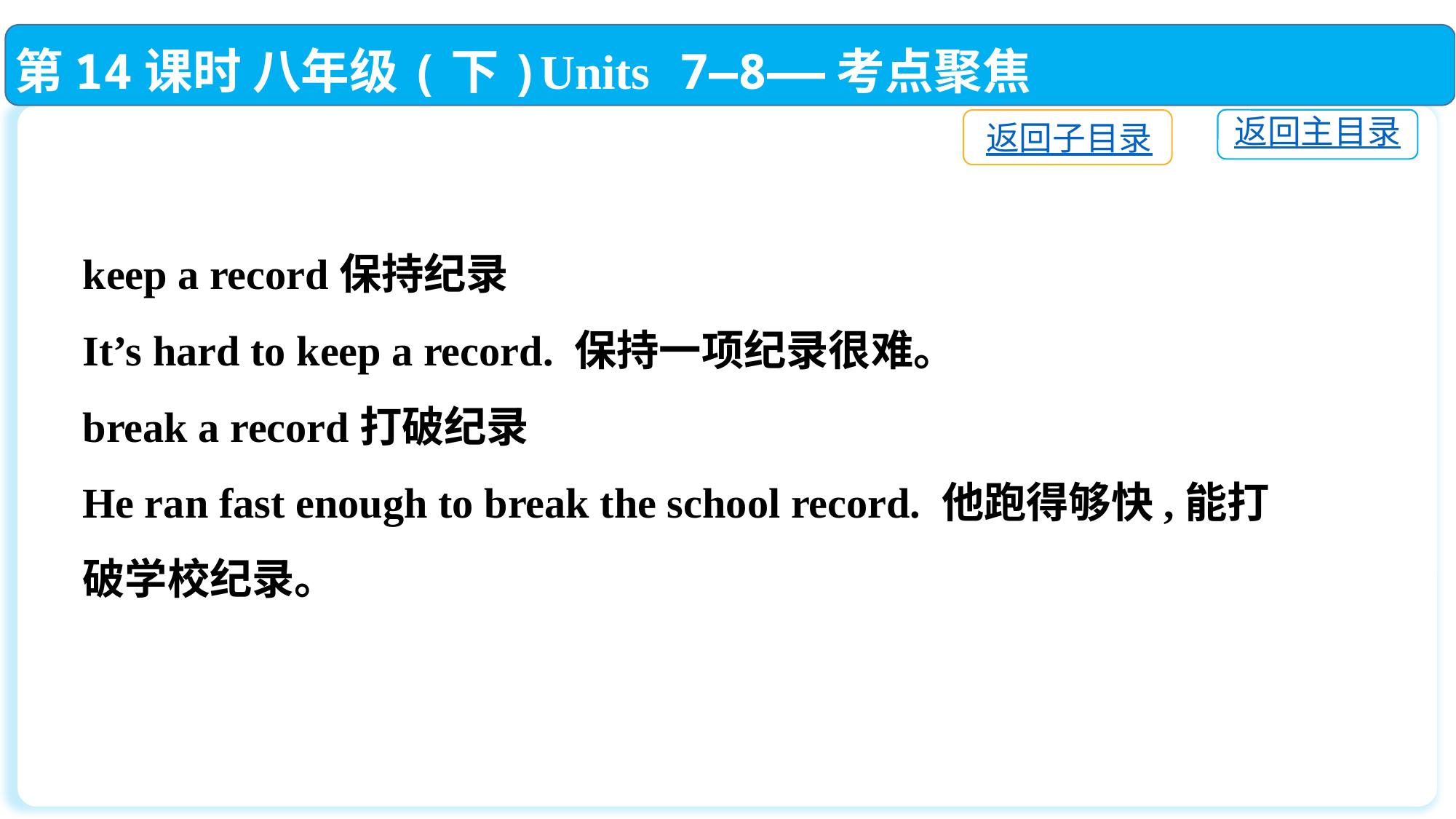

第14课时 八年级(下)Units 7—8——考点聚焦

返回主目录

返回子目录
keep a record保持纪录
It’s hard to keep a record. 保持一项纪录很难。
break a record打破纪录
He ran fast enough to break the school record. 他跑得够快,能打破学校纪录。